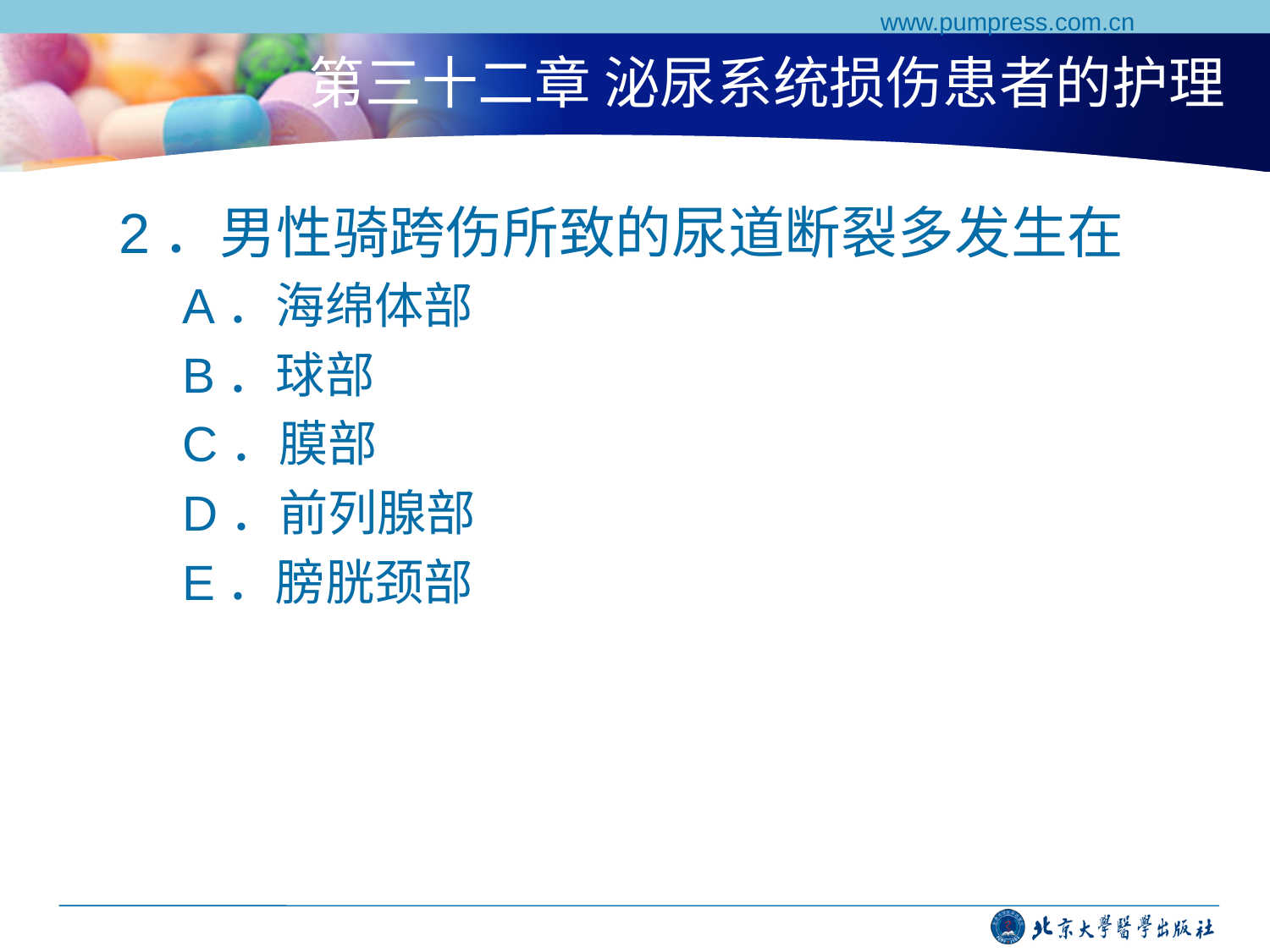

www.pumpress.com.cn
# 第三十二章 泌尿系统损伤患者的护理
2．男性骑跨伤所致的尿道断裂多发生在
A．海绵体部
B．球部
C．膜部
D．前列腺部
E．膀胱颈部